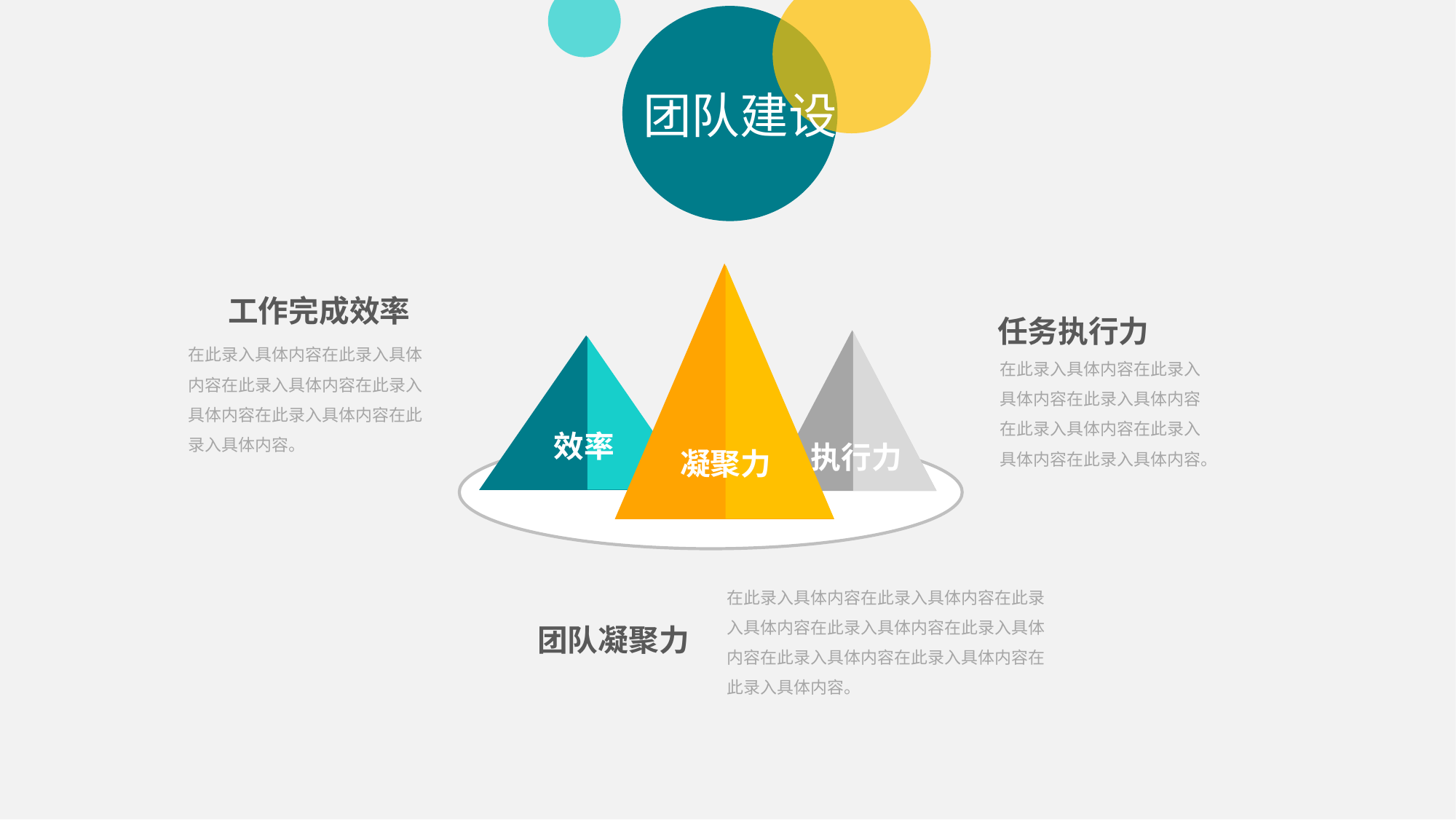

团队建设

凝聚力
工作完成效率
任务执行力
在此录入具体内容在此录入具体内容在此录入具体内容在此录入具体内容在此录入具体内容在此录入具体内容。

执行力

效率
在此录入具体内容在此录入具体内容在此录入具体内容在此录入具体内容在此录入具体内容在此录入具体内容。

在此录入具体内容在此录入具体内容在此录入具体内容在此录入具体内容在此录入具体内容在此录入具体内容在此录入具体内容在此录入具体内容。
团队凝聚力